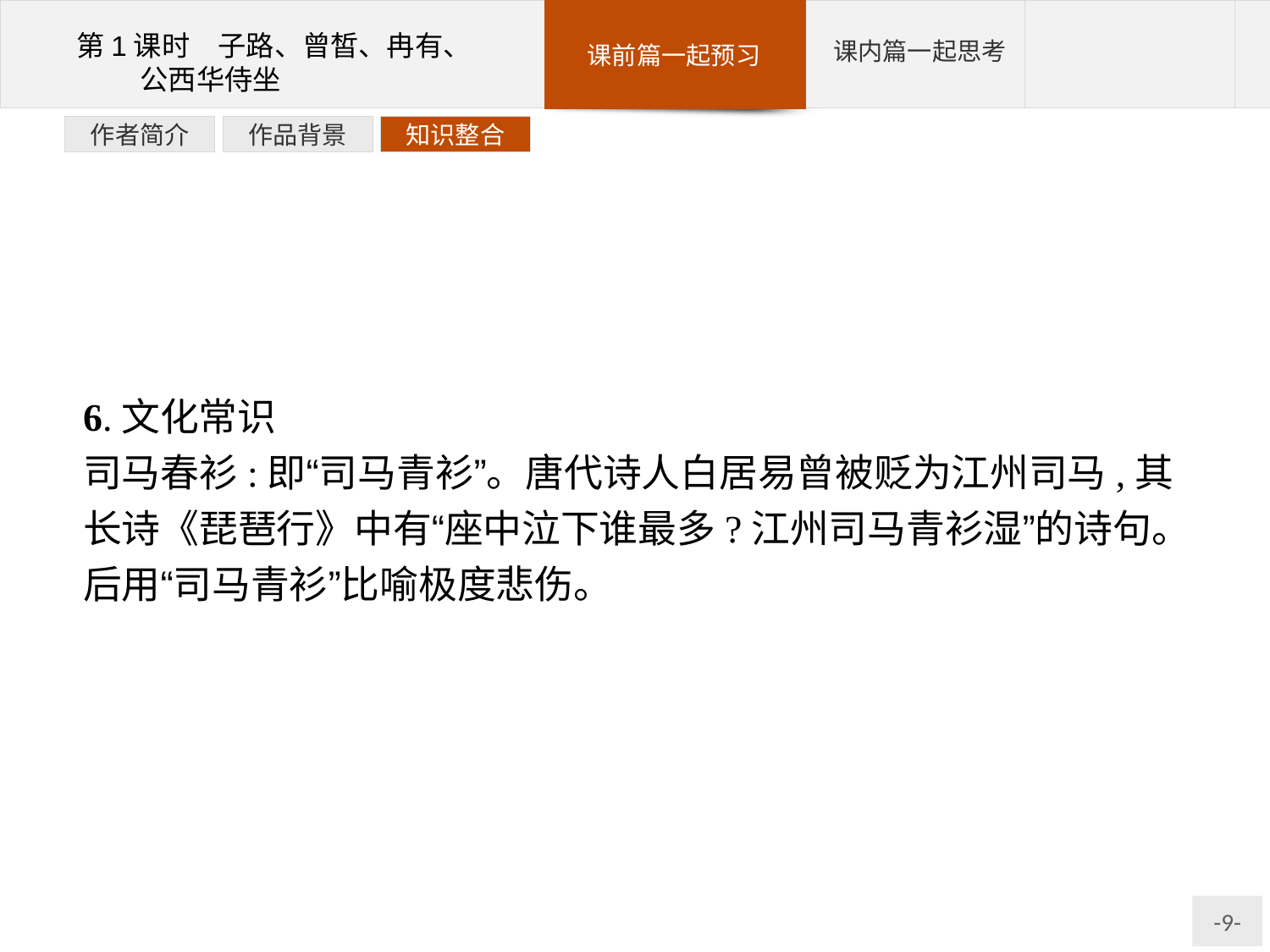

知识整合
作品背景
作者简介
6.文化常识
司马春衫:即“司马青衫”。唐代诗人白居易曾被贬为江州司马,其长诗《琵琶行》中有“座中泣下谁最多?江州司马青衫湿”的诗句。后用“司马青衫”比喻极度悲伤。